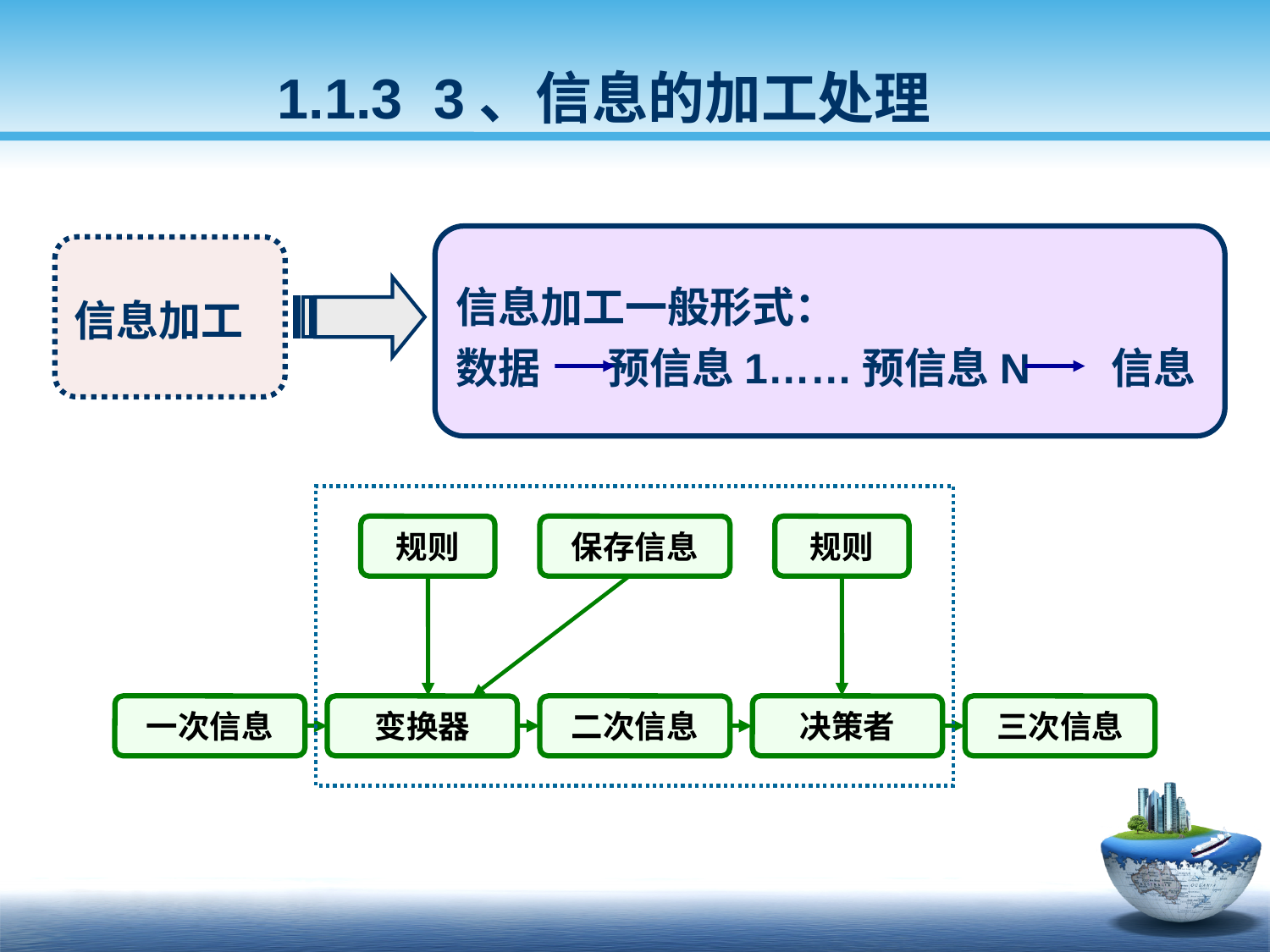

1.1.3  3、信息的加工处理
信息加工一般形式：
数据       预信息1……预信息N      信息
信息加工

规则
保存信息
规则

一次信息
变换器
二次信息
决策者
三次信息